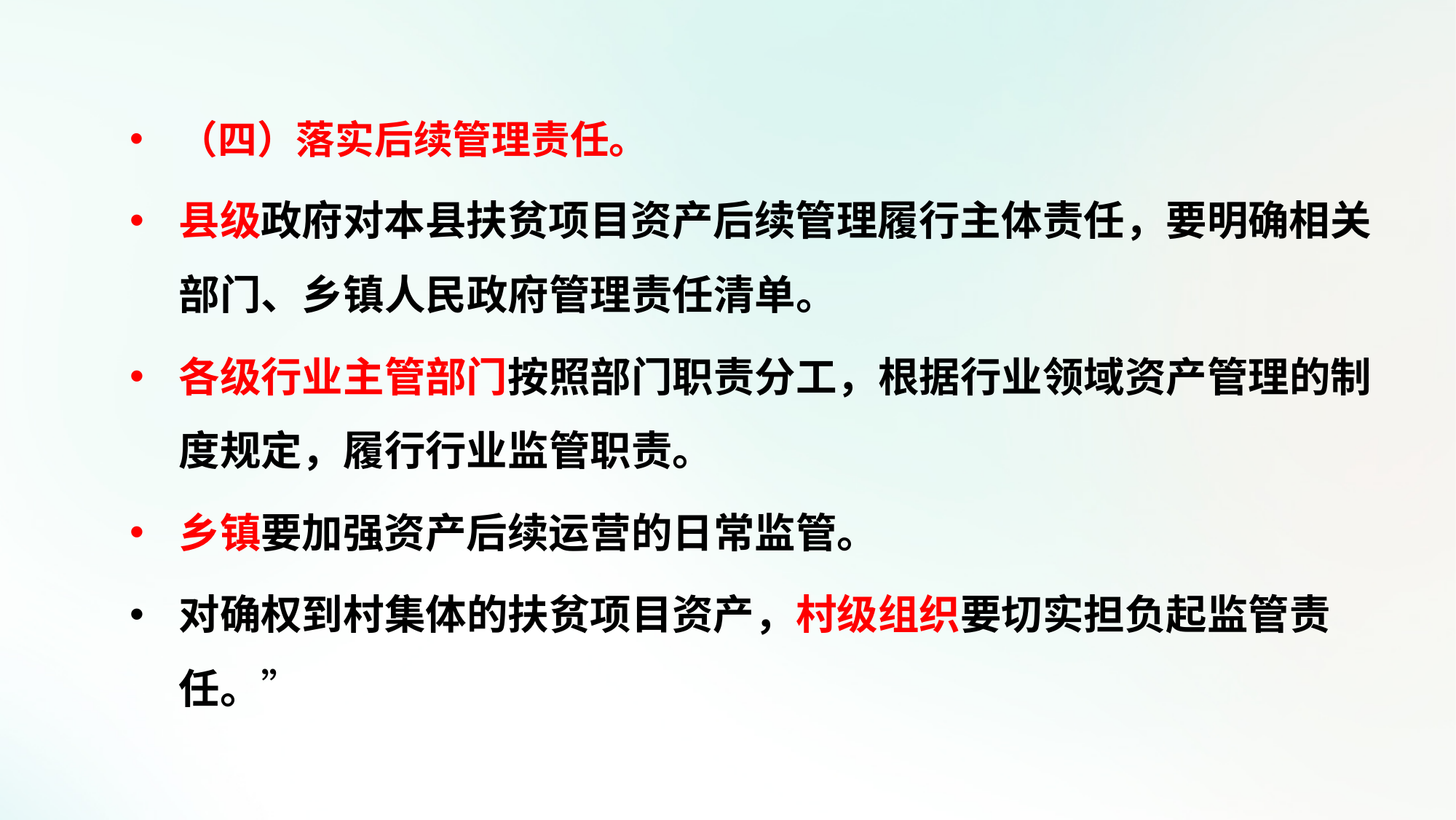

（四）落实后续管理责任。
县级政府对本县扶贫项目资产后续管理履行主体责任，要明确相关部门、乡镇人民政府管理责任清单。
各级行业主管部门按照部门职责分工，根据行业领域资产管理的制度规定，履行行业监管职责。
乡镇要加强资产后续运营的日常监管。
对确权到村集体的扶贫项目资产，村级组织要切实担负起监管责任。”